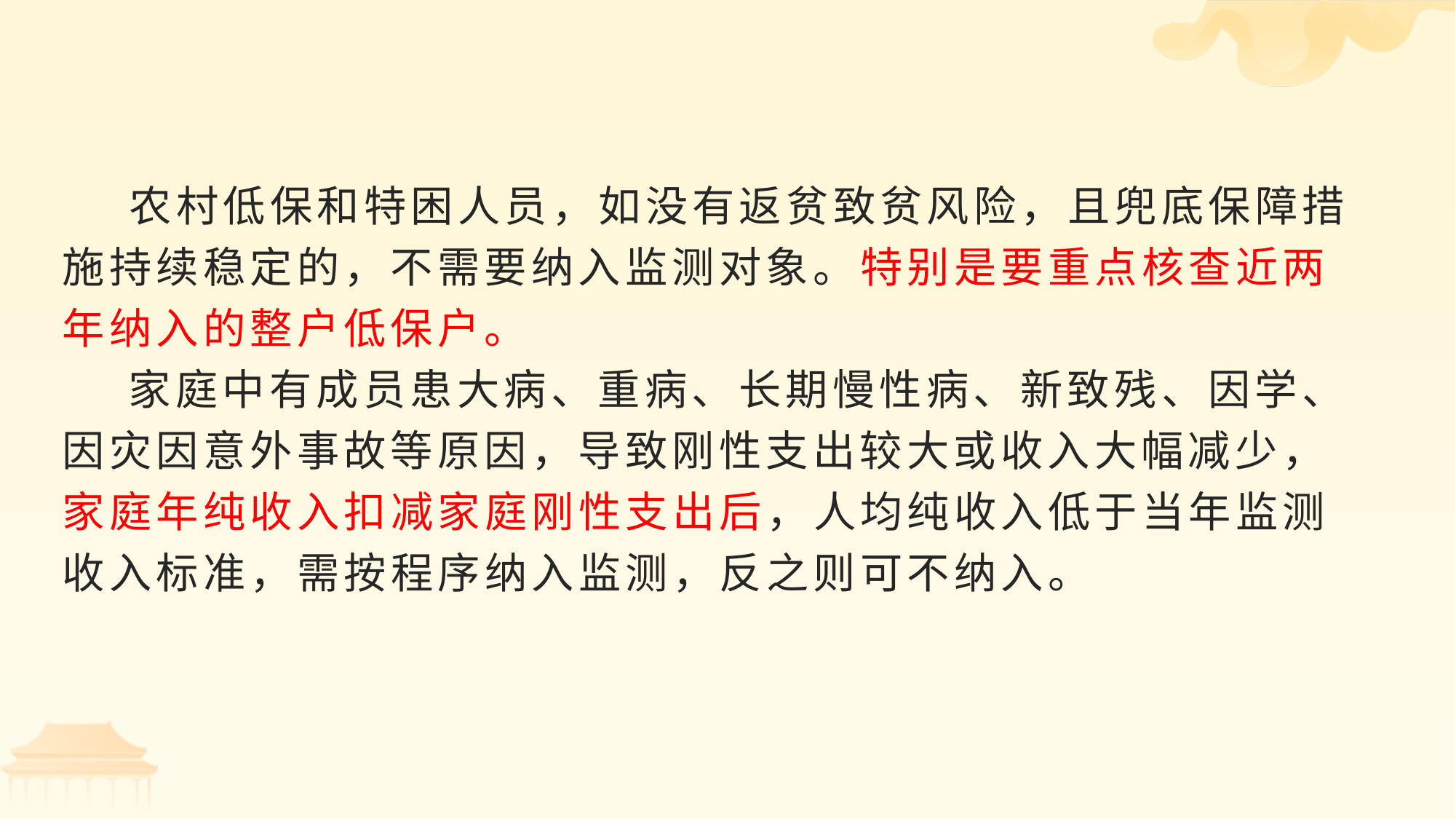

农村低保和特困人员，如没有返贫致贫风险，且兜底保障措施持续稳定的，不需要纳入监测对象。特别是要重点核查近两年纳入的整户低保户。
    家庭中有成员患大病、重病、长期慢性病、新致残、因学、因灾因意外事故等原因，导致刚性支出较大或收入大幅减少，家庭年纯收入扣减家庭刚性支出后，人均纯收入低于当年监测收入标准，需按程序纳入监测，反之则可不纳入。